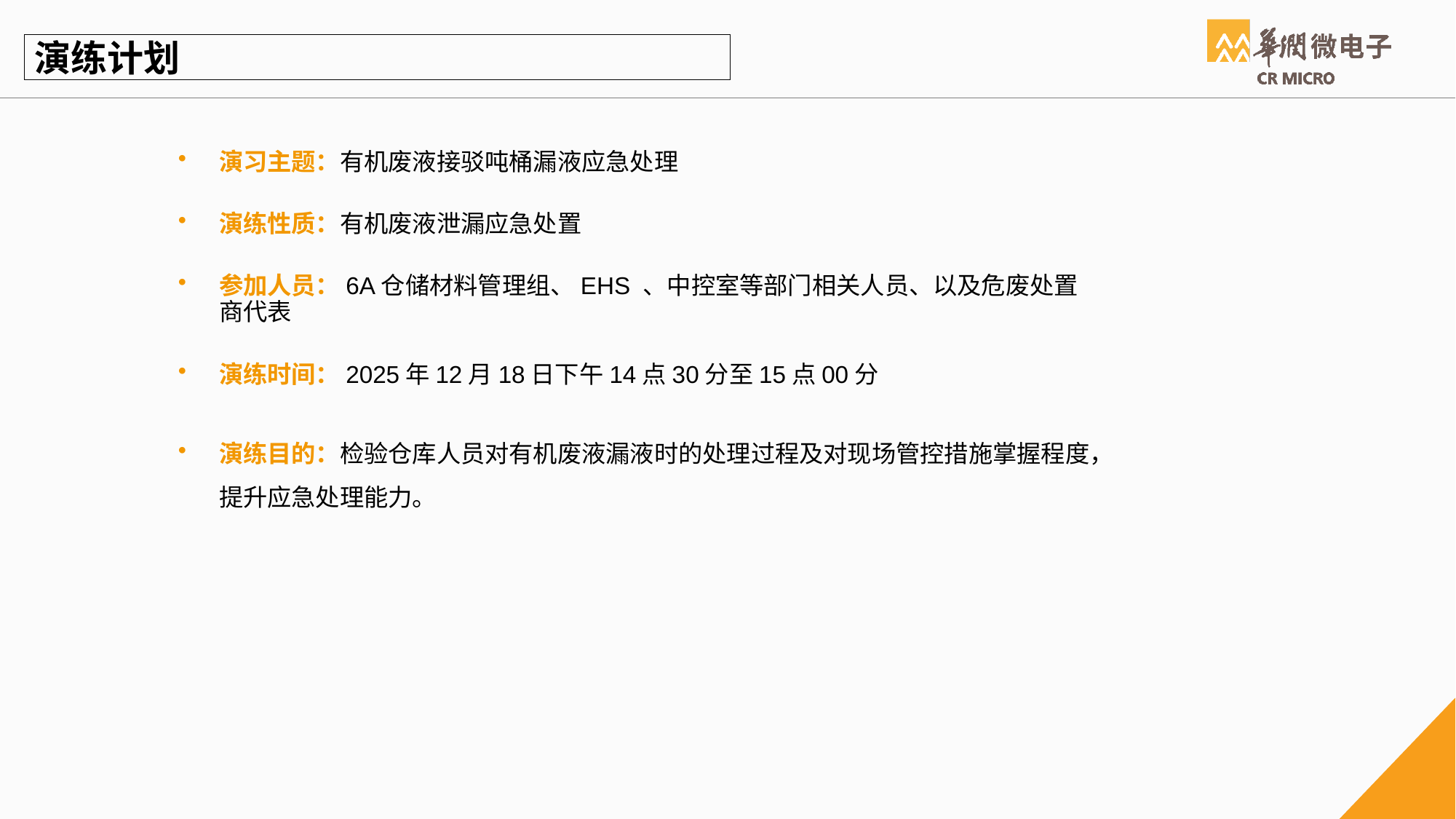

# 演练计划
演习主题：有机废液接驳吨桶漏液应急处理

演练性质：有机废液泄漏应急处置

参加人员：6A仓储材料管理组、EHS 、中控室等部门相关人员、以及危废处置商代表

演练时间：2025年12月18日下午14点30分至15点00分

演练目的：检验仓库人员对有机废液漏液时的处理过程及对现场管控措施掌握程度，提升应急处理能力。

2